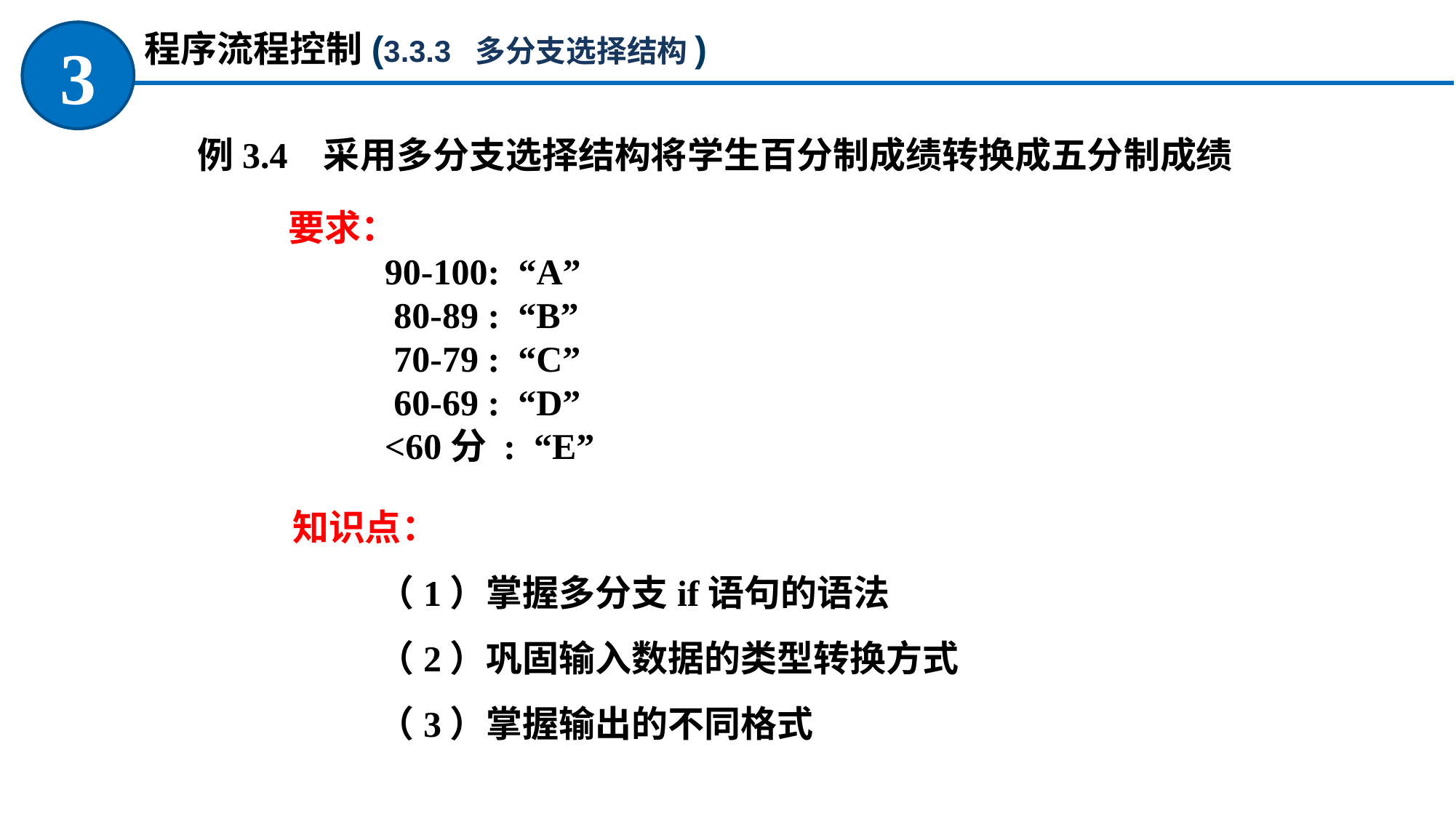

程序流程控制(3.3.3  多分支选择结构)
3
例3.4   采用多分支选择结构将学生百分制成绩转换成五分制成绩
要求：
90-100:  “A”
 80-89 :  “B”
 70-79 :  “C”
 60-69 :  “D”
<60分 :  “E”
知识点：
（1）掌握多分支if语句的语法
（2）巩固输入数据的类型转换方式
（3）掌握输出的不同格式